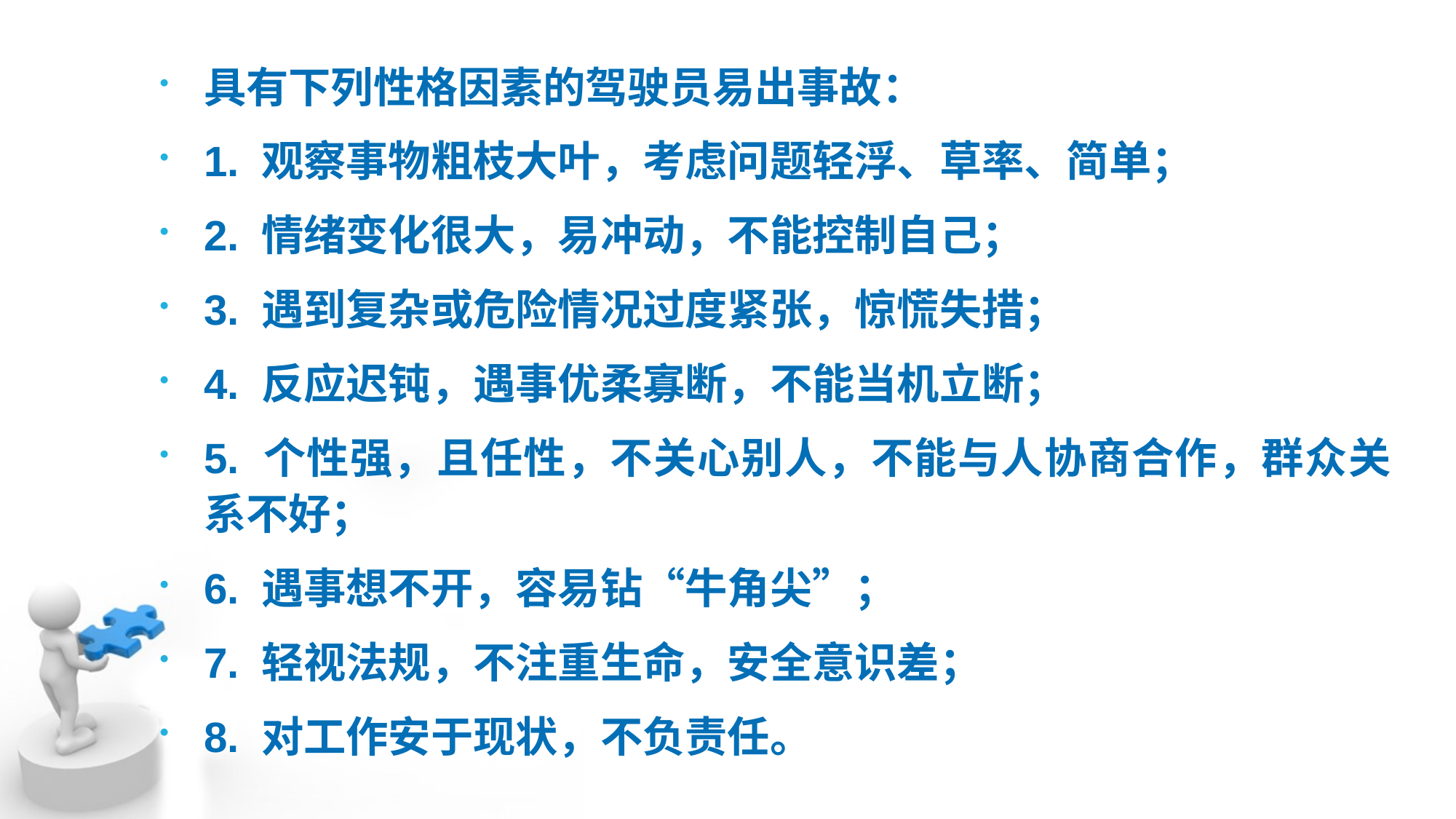

具有下列性格因素的驾驶员易出事故：
1. 观察事物粗枝大叶，考虑问题轻浮、草率、简单；
2. 情绪变化很大，易冲动，不能控制自己；
3. 遇到复杂或危险情况过度紧张，惊慌失措；
4. 反应迟钝，遇事优柔寡断，不能当机立断；
5. 个性强，且任性，不关心别人，不能与人协商合作，群众关系不好；
6. 遇事想不开，容易钻“牛角尖”；
7. 轻视法规，不注重生命，安全意识差；
8. 对工作安于现状，不负责任。